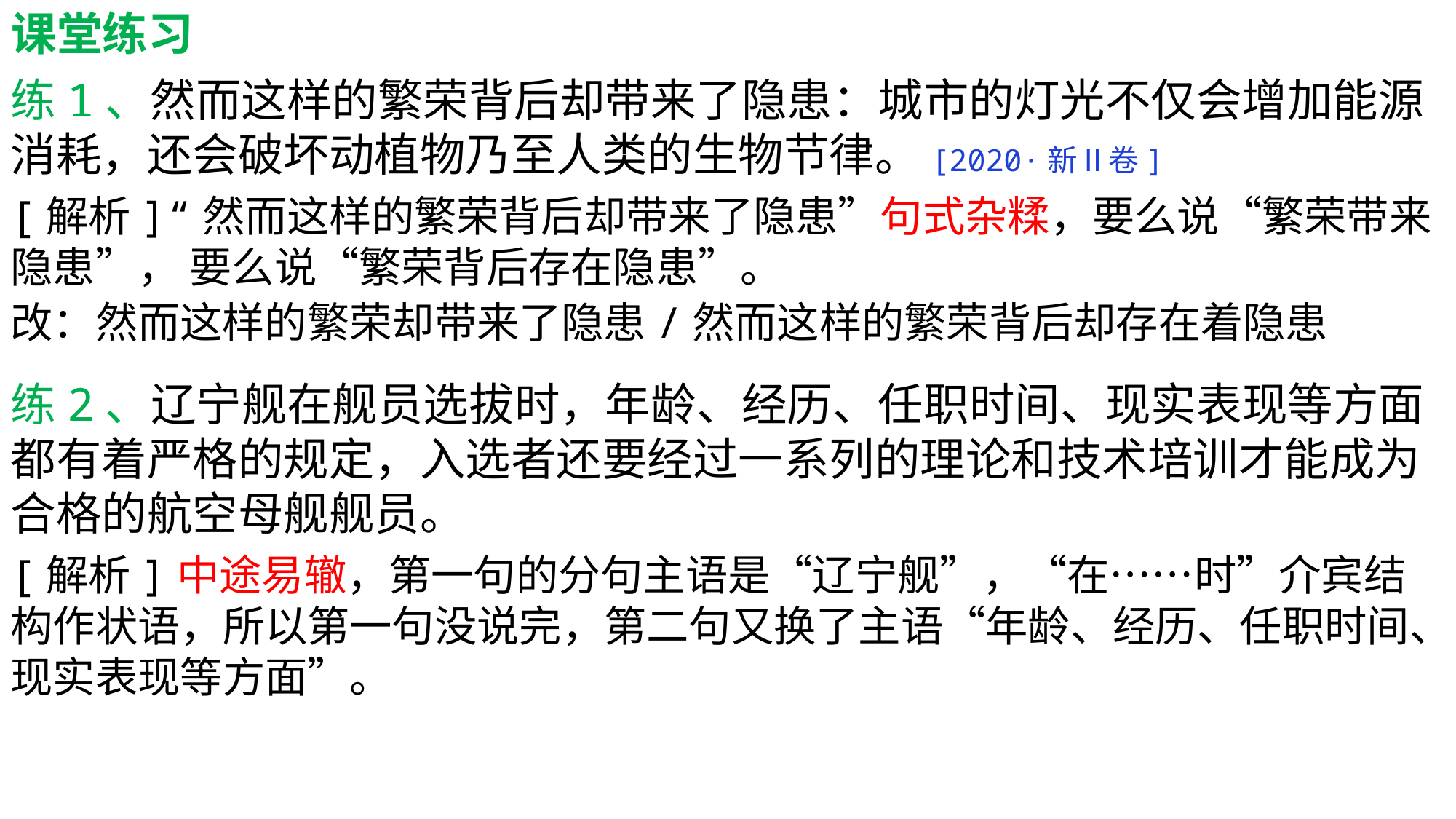

课堂练习
练1、然而这样的繁荣背后却带来了隐患：城市的灯光不仅会增加能源消耗，还会破坏动植物乃至人类的生物节律。[2020·新Ⅱ卷]
[解析]“然而这样的繁荣背后却带来了隐患”句式杂糅，要么说“繁荣带来隐患”， 要么说“繁荣背后存在隐患”。
改：然而这样的繁荣却带来了隐患/然而这样的繁荣背后却存在着隐患
练2、辽宁舰在舰员选拔时，年龄、经历、任职时间、现实表现等方面都有着严格的规定，入选者还要经过一系列的理论和技术培训才能成为合格的航空母舰舰员。
[解析]中途易辙，第一句的分句主语是“辽宁舰”，“在……时”介宾结构作状语，所以第一句没说完，第二句又换了主语“年龄、经历、任职时间、现实表现等方面”。